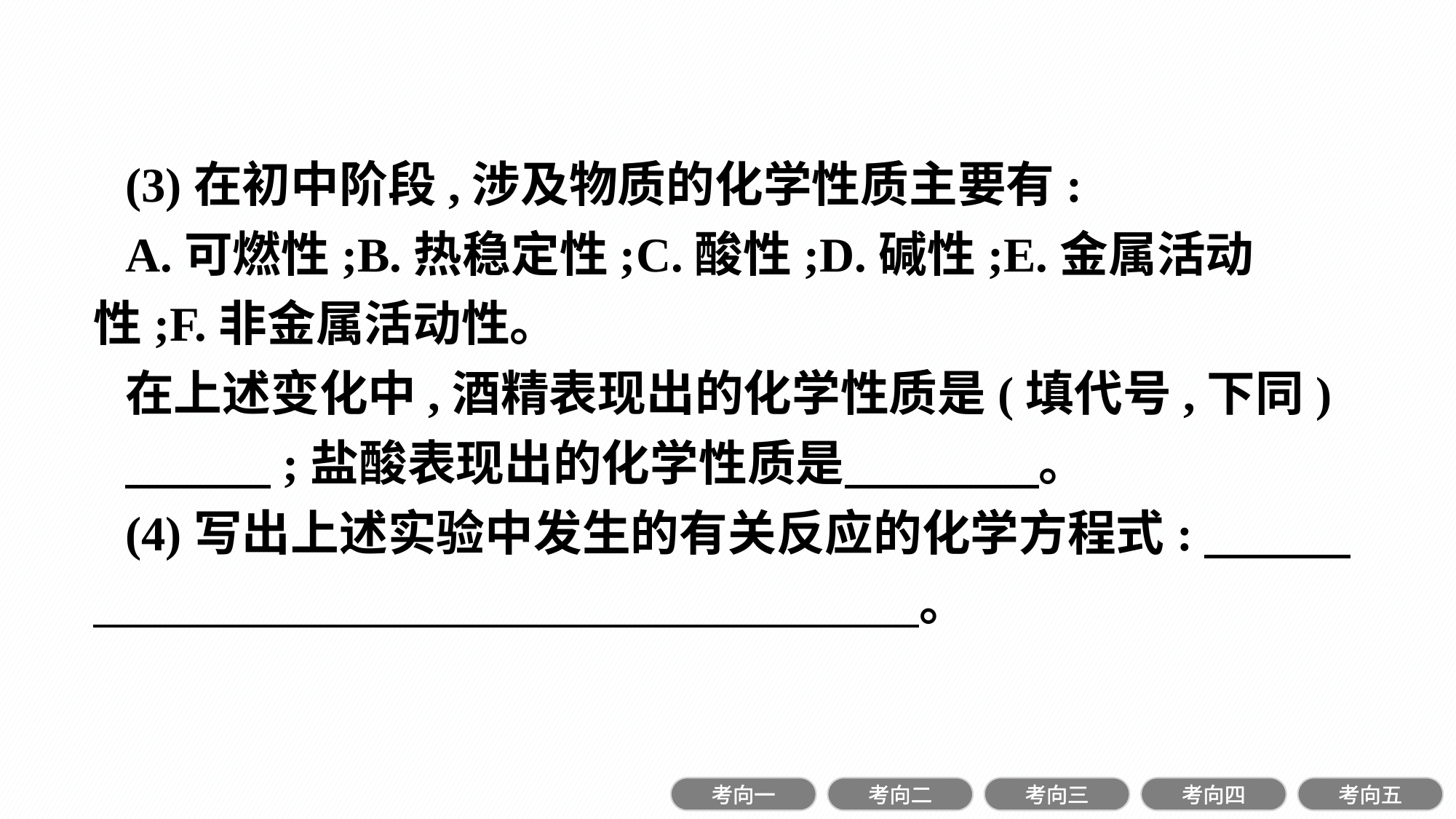

(3)在初中阶段,涉及物质的化学性质主要有:
A.可燃性;B.热稳定性;C.酸性;D.碱性;E.金属活动性;F.非金属活动性。
在上述变化中,酒精表现出的化学性质是(填代号,下同)
　　　;盐酸表现出的化学性质是　　　　。
(4)写出上述实验中发生的有关反应的化学方程式:　　　　　　　　　　　　　　　　　　　　。